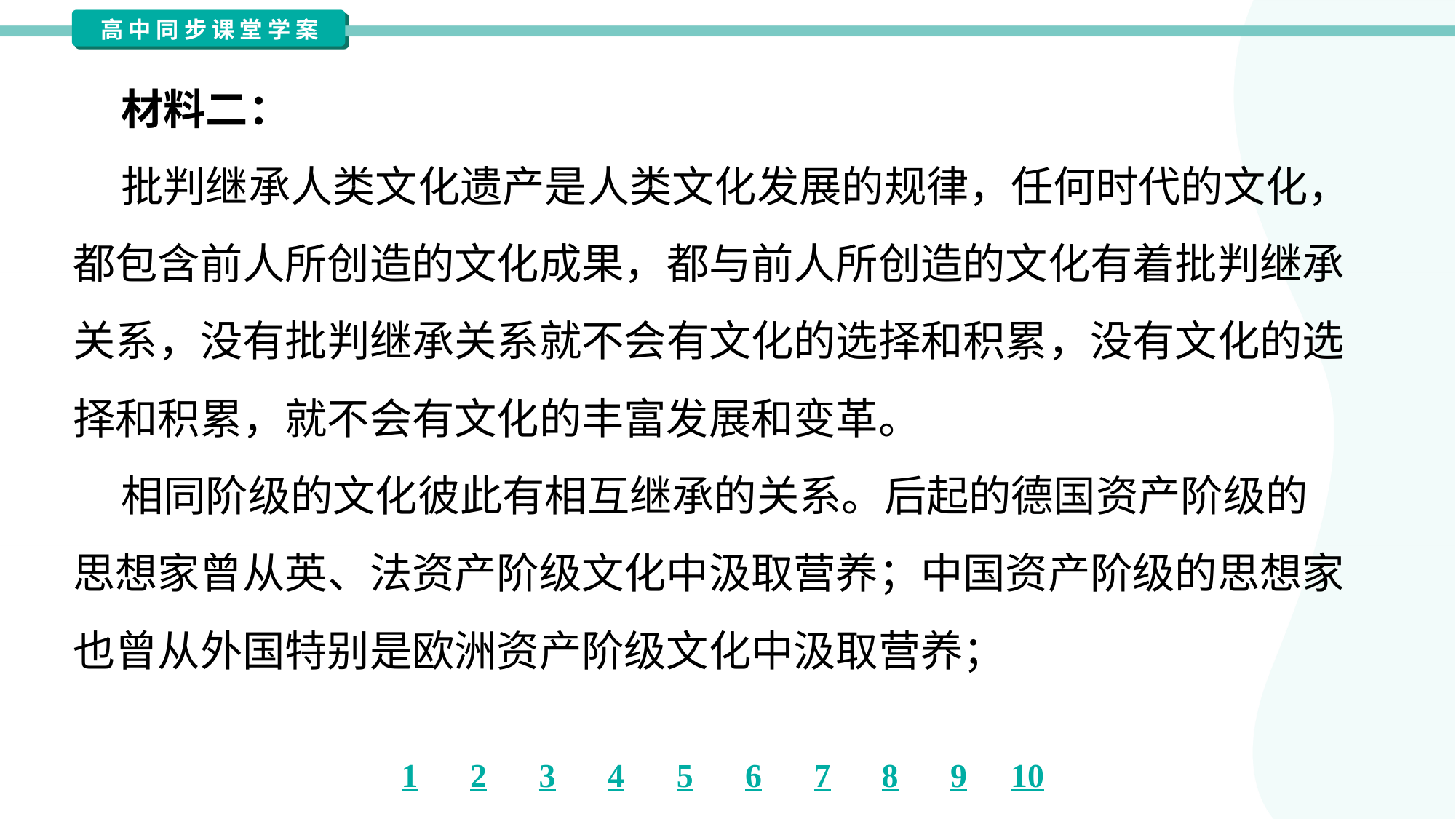

材料二：
    批判继承人类文化遗产是人类文化发展的规律，任何时代的文化，
都包含前人所创造的文化成果，都与前人所创造的文化有着批判继承
关系，没有批判继承关系就不会有文化的选择和积累，没有文化的选
择和积累，就不会有文化的丰富发展和变革。
    相同阶级的文化彼此有相互继承的关系。后起的德国资产阶级的
思想家曾从英、法资产阶级文化中汲取营养；中国资产阶级的思想家
也曾从外国特别是欧洲资产阶级文化中汲取营养；